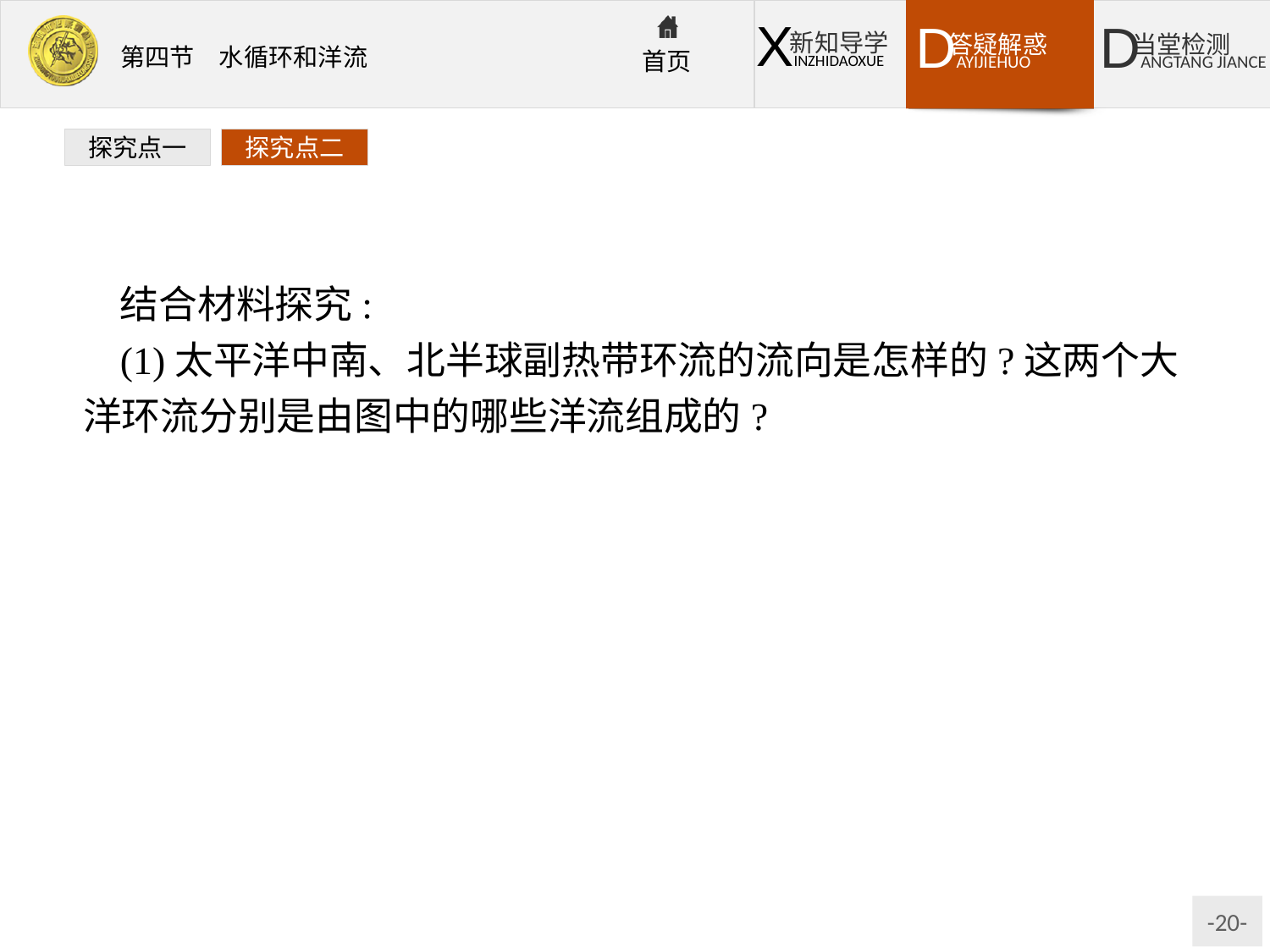

探究点一
探究点二
结合材料探究:
(1)太平洋中南、北半球副热带环流的流向是怎样的?这两个大洋环流分别是由图中的哪些洋流组成的?
提示:北太平洋中副热带环流呈顺时针方向流动,由图中的A(北赤道暖流)、D(日本暖流)、E(北太平洋暖流)、F(加利福尼亚寒流)四条洋流组成;南太平洋中副热带环流呈逆时针方向流动,由图中的B(南赤道暖流)、G(东澳大利亚暖流)、C(西风漂流)、H(秘鲁寒流)四条洋流组成。